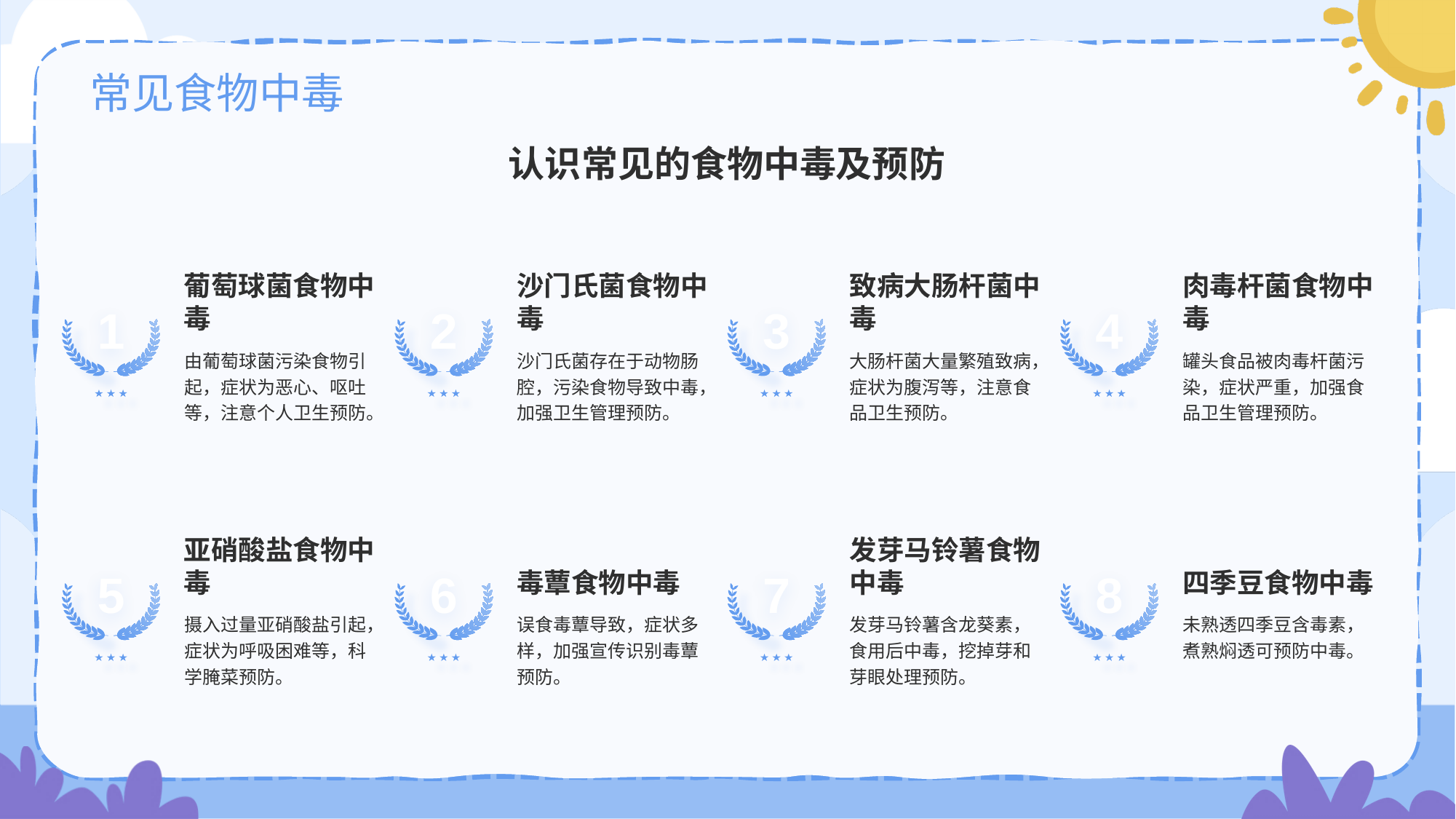

# 常见食物中毒
认识常见的食物中毒及预防
葡萄球菌食物中毒
1
由葡萄球菌污染食物引起，症状为恶心、呕吐等，注意个人卫生预防。
沙门氏菌食物中毒
2
沙门氏菌存在于动物肠腔，污染食物导致中毒，加强卫生管理预防。
致病大肠杆菌中毒
3
大肠杆菌大量繁殖致病，症状为腹泻等，注意食品卫生预防。
肉毒杆菌食物中毒
4
罐头食品被肉毒杆菌污染，症状严重，加强食品卫生管理预防。

亚硝酸盐食物中毒
5
摄入过量亚硝酸盐引起，症状为呼吸困难等，科学腌菜预防。
毒蕈食物中毒
6
误食毒蕈导致，症状多样，加强宣传识别毒蕈预防。
发芽马铃薯食物中毒
7
发芽马铃薯含龙葵素，食用后中毒，挖掉芽和芽眼处理预防。
四季豆食物中毒
8
未熟透四季豆含毒素，煮熟焖透可预防中毒。